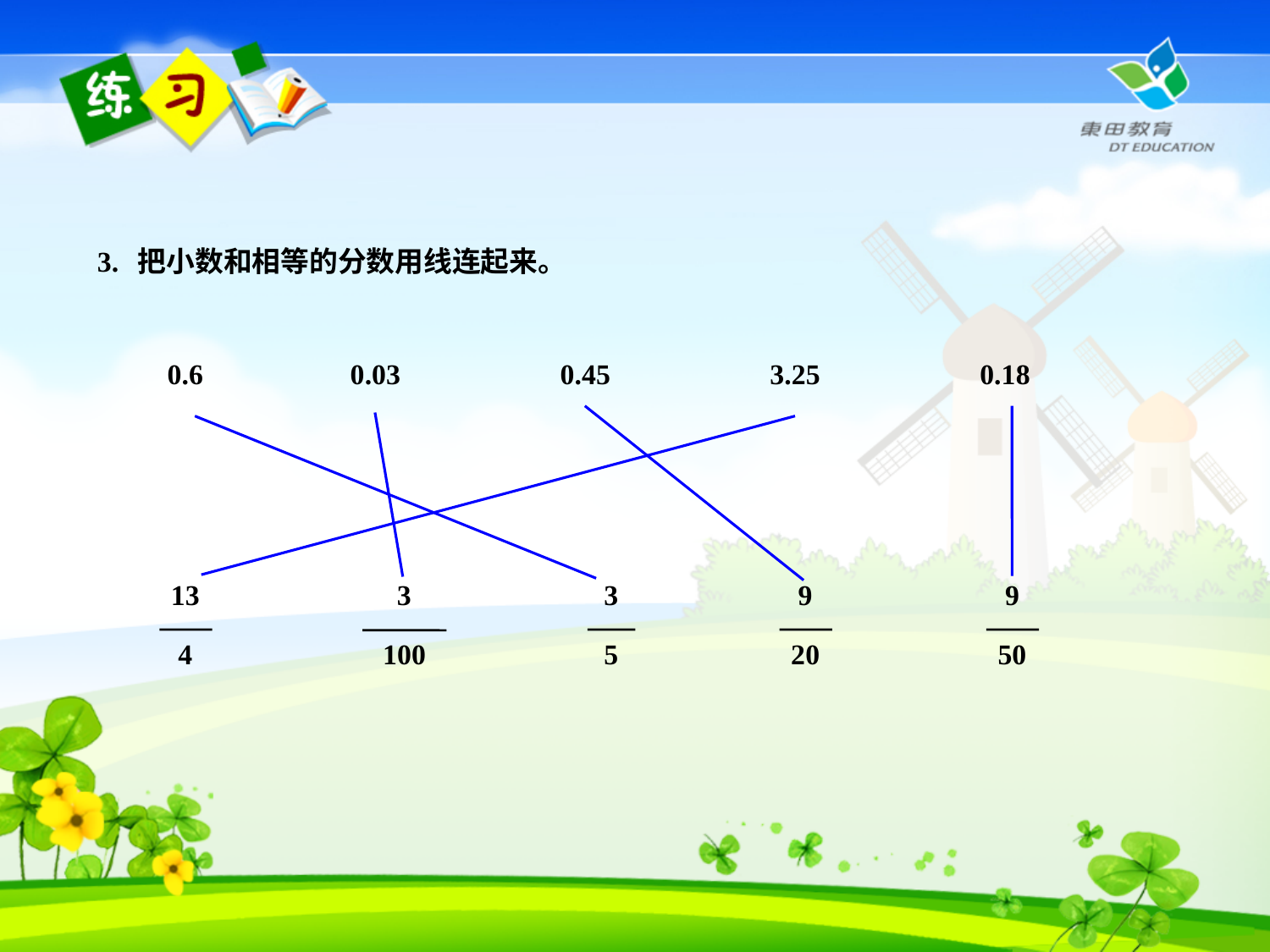

3. 把小数和相等的分数用线连起来。
0.6
0.03
0.45
3.25
0.18

13
4

3
100

3
5

9
20

9
50